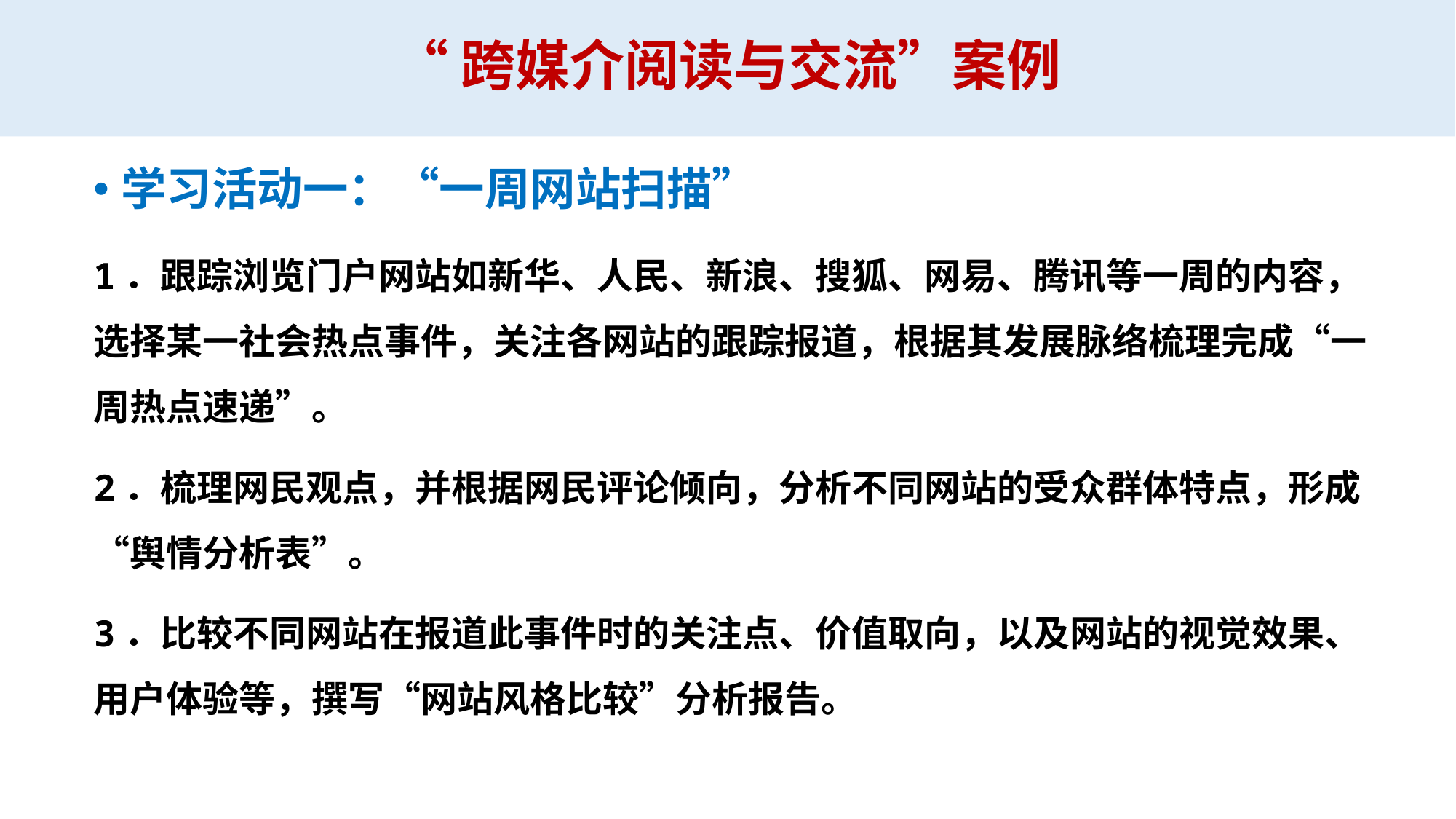

# “跨媒介阅读与交流”案例
学习活动一：“一周网站扫描”
1．跟踪浏览门户网站如新华、人民、新浪、搜狐、网易、腾讯等一周的内容，选择某一社会热点事件，关注各网站的跟踪报道，根据其发展脉络梳理完成“一周热点速递”。
2．梳理网民观点，并根据网民评论倾向，分析不同网站的受众群体特点，形成“舆情分析表”。
3．比较不同网站在报道此事件时的关注点、价值取向，以及网站的视觉效果、用户体验等，撰写“网站风格比较”分析报告。